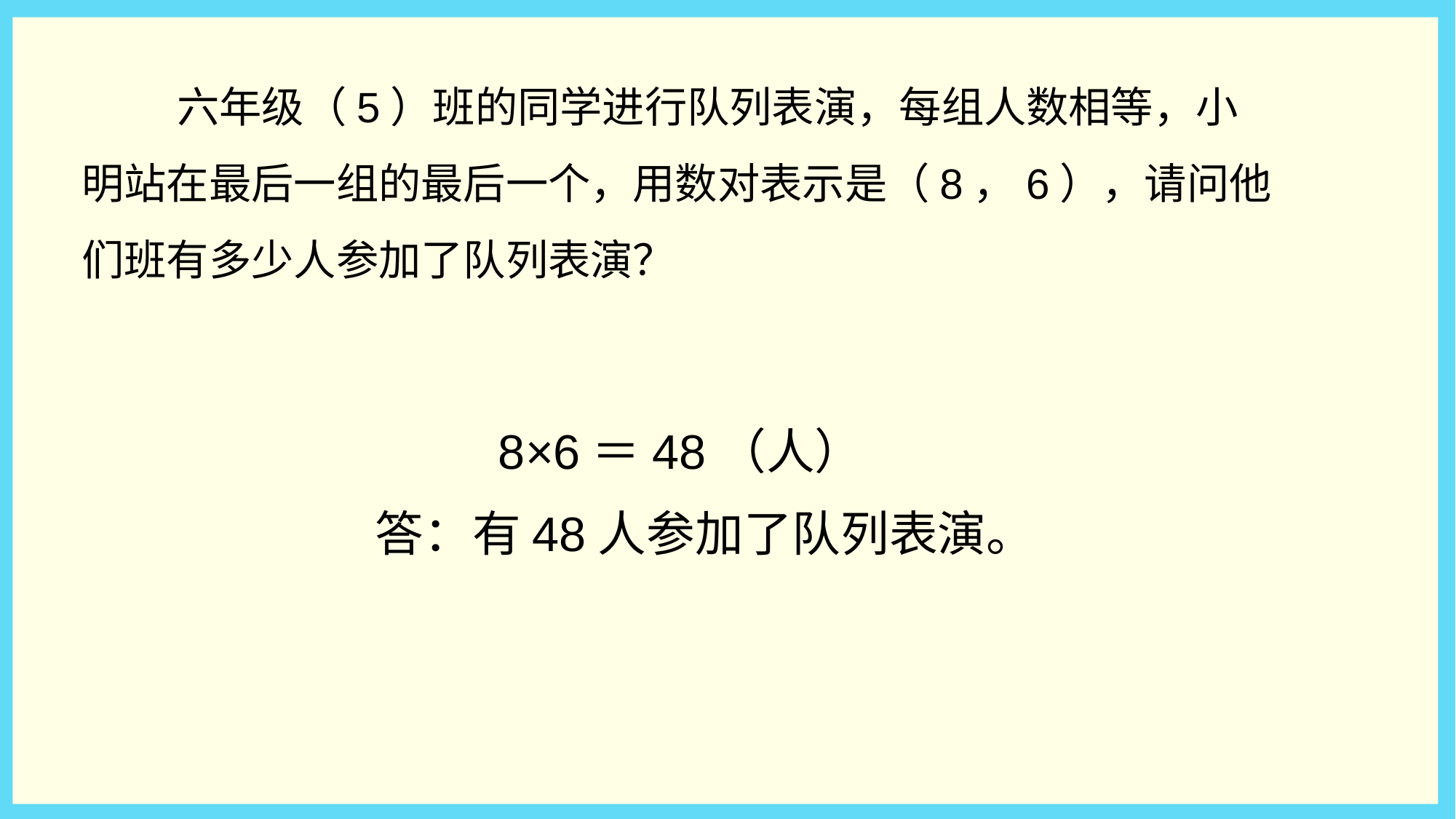

六年级（5）班的同学进行队列表演，每组人数相等，小明站在最后一组的最后一个，用数对表示是（8，6），请问他们班有多少人参加了队列表演？

8×6＝48（人）
答：有48人参加了队列表演。